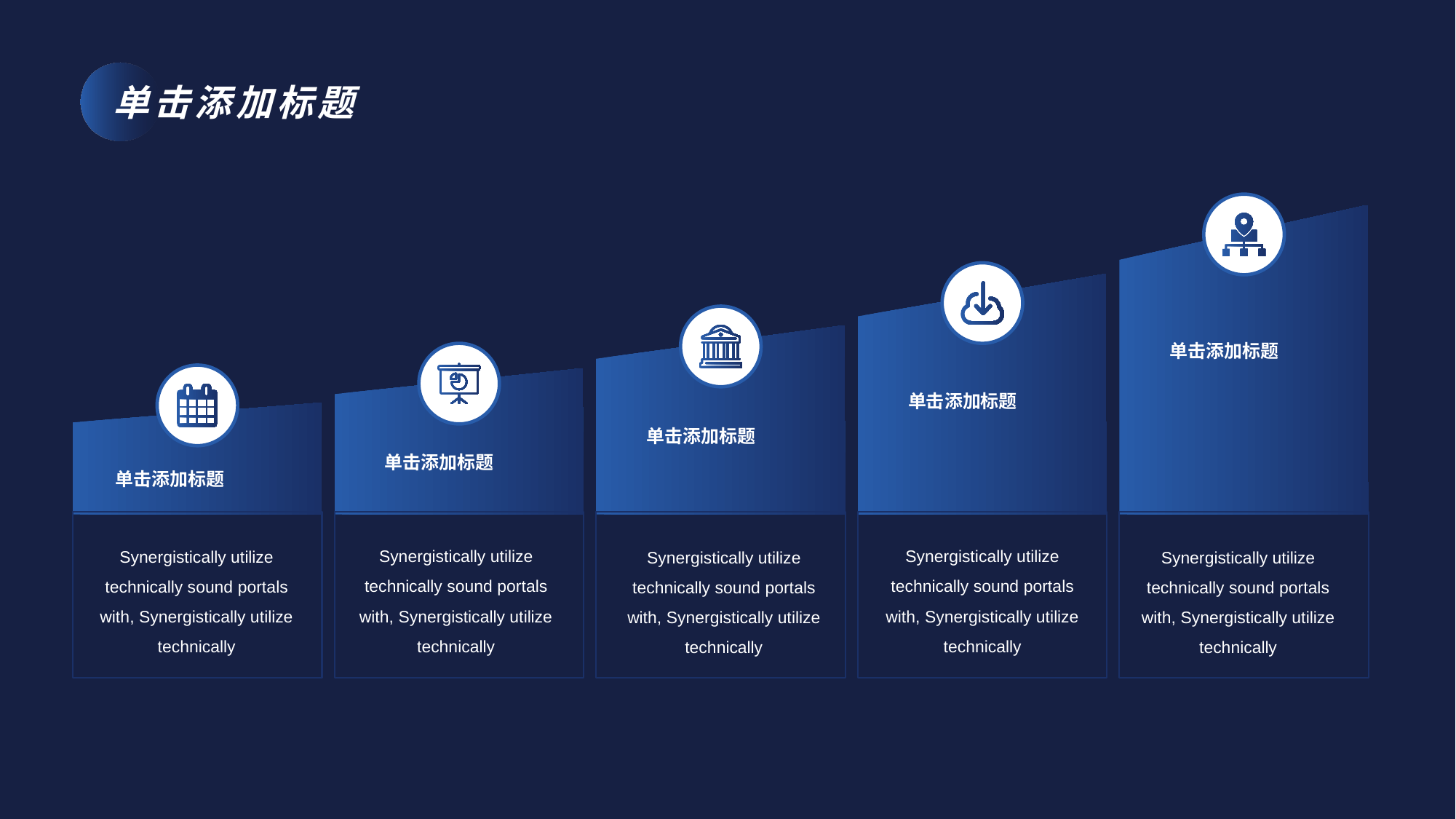

单击添加标题

单击添加标题

单击添加标题
单击添加标题
单击添加标题

Synergistically utilize technically sound portals with, Synergistically utilize technically
Synergistically utilize technically sound portals with, Synergistically utilize technically
Synergistically utilize technically sound portals with, Synergistically utilize technically
Synergistically utilize technically sound portals with, Synergistically utilize technically
Synergistically utilize technically sound portals with, Synergistically utilize technically